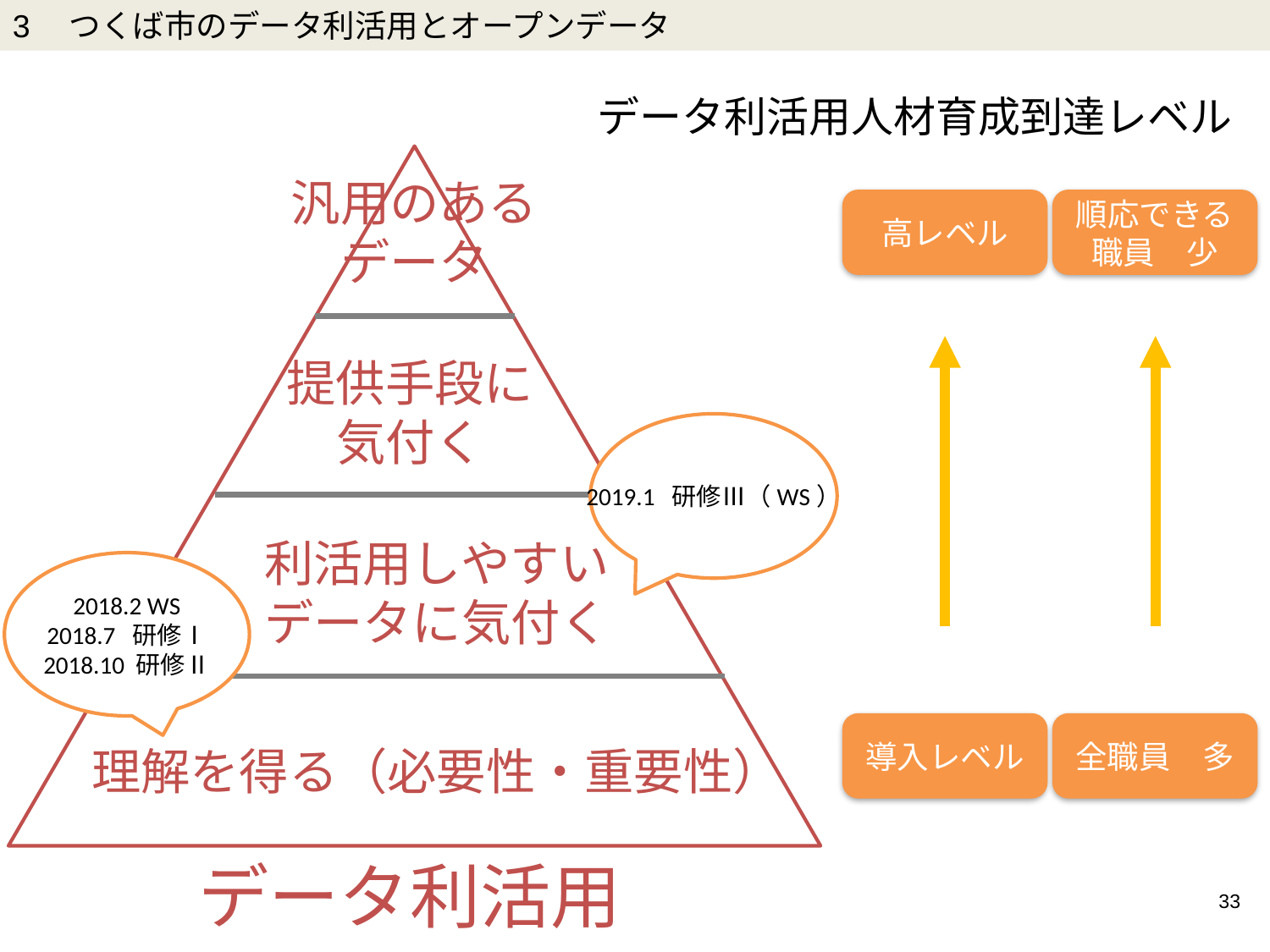

3　つくば市のデータ利活用とオープンデータ
データ利活用人材育成到達レベル

汎用のある
データ
高レベル
順応できる
職員　少
提供手段に
気付く
2019.1  研修Ⅲ（WS）
利活用しやすい
データに気付く
2018.2 WS
2018.7  研修Ⅰ
2018.10 研修Ⅱ
導入レベル
全職員　多
理解を得る（必要性・重要性）
データ利活用
33